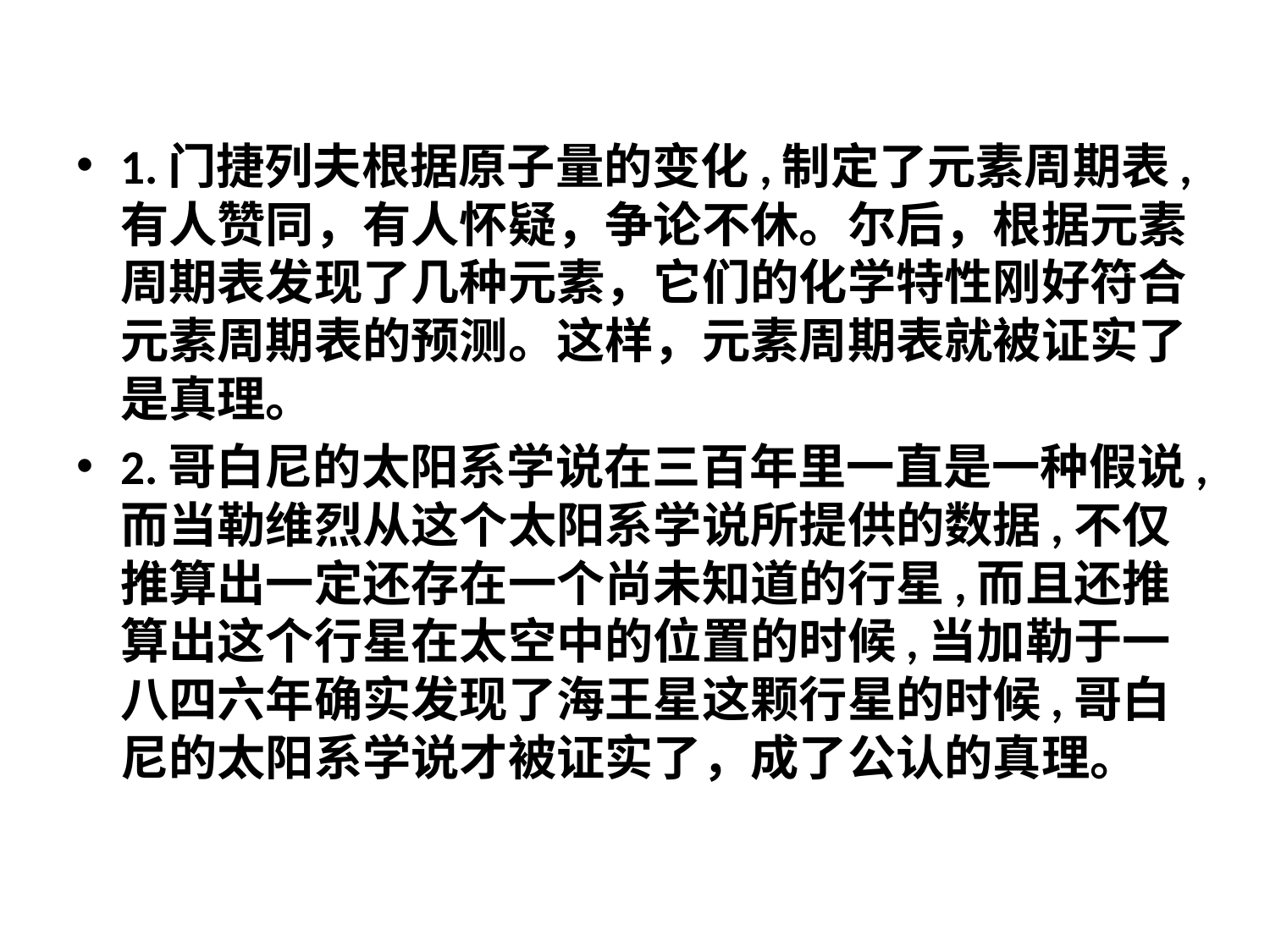

1.门捷列夫根据原子量的变化,制定了元素周期表,有人赞同，有人怀疑，争论不休。尔后，根据元素周期表发现了几种元素，它们的化学特性刚好符合元素周期表的预测。这样，元素周期表就被证实了是真理。
2.哥白尼的太阳系学说在三百年里一直是一种假说,而当勒维烈从这个太阳系学说所提供的数据,不仅推算出一定还存在一个尚未知道的行星,而且还推算出这个行星在太空中的位置的时候,当加勒于一八四六年确实发现了海王星这颗行星的时候,哥白尼的太阳系学说才被证实了，成了公认的真理。